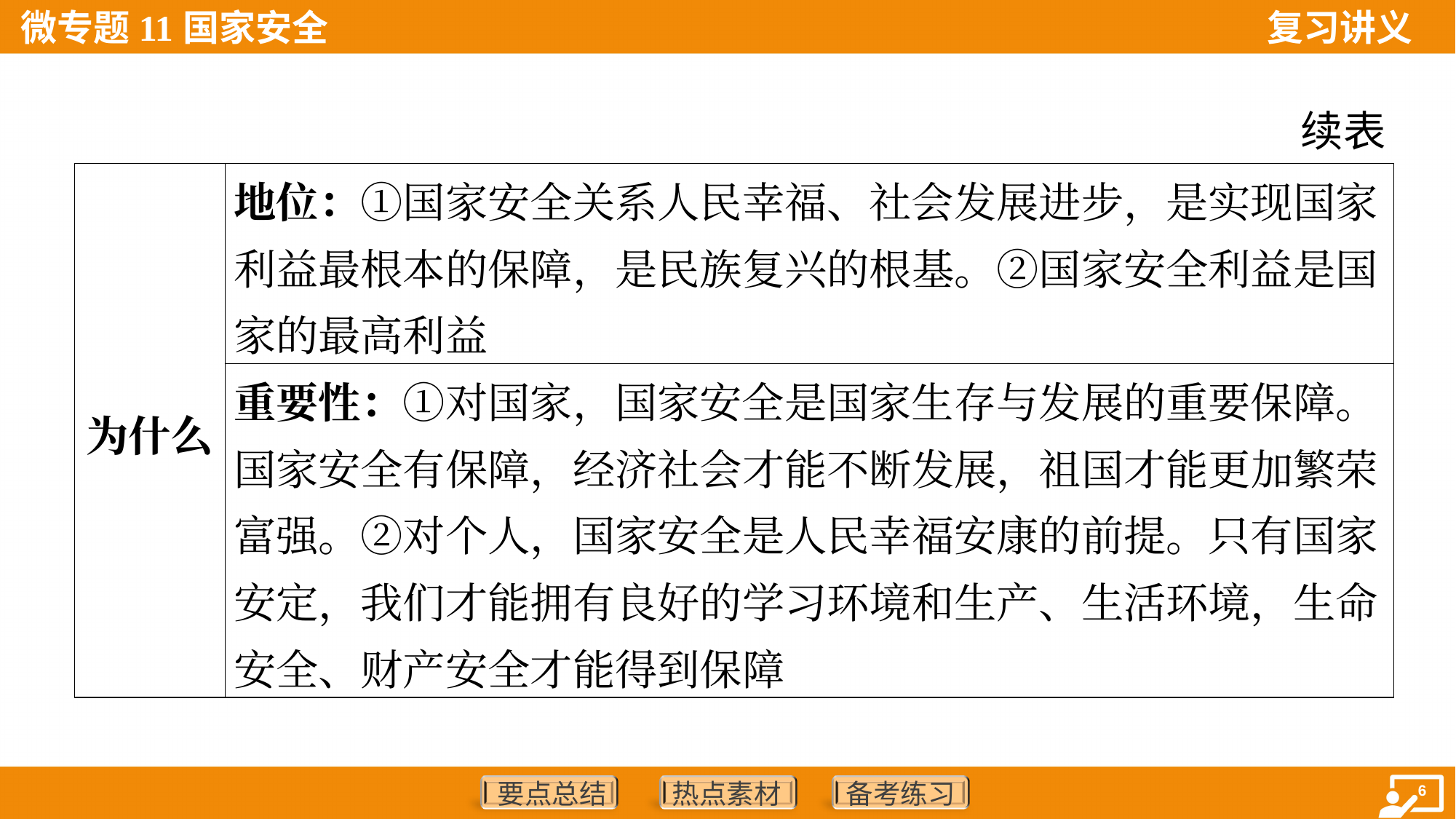

续表
| 为什么 | 地位：①国家安全关系人民幸福、社会发展进步，是实现国家利益最根本的保障，是民族复兴的根基。②国家安全利益是国家的最高利益 |
| --- | --- |
|  | 重要性：①对国家，国家安全是国家生存与发展的重要保障。国家安全有保障，经济社会才能不断发展，祖国才能更加繁荣富强。②对个人，国家安全是人民幸福安康的前提。只有国家安定，我们才能拥有良好的学习环境和生产、生活环境，生命安全、财产安全才能得到保障 |